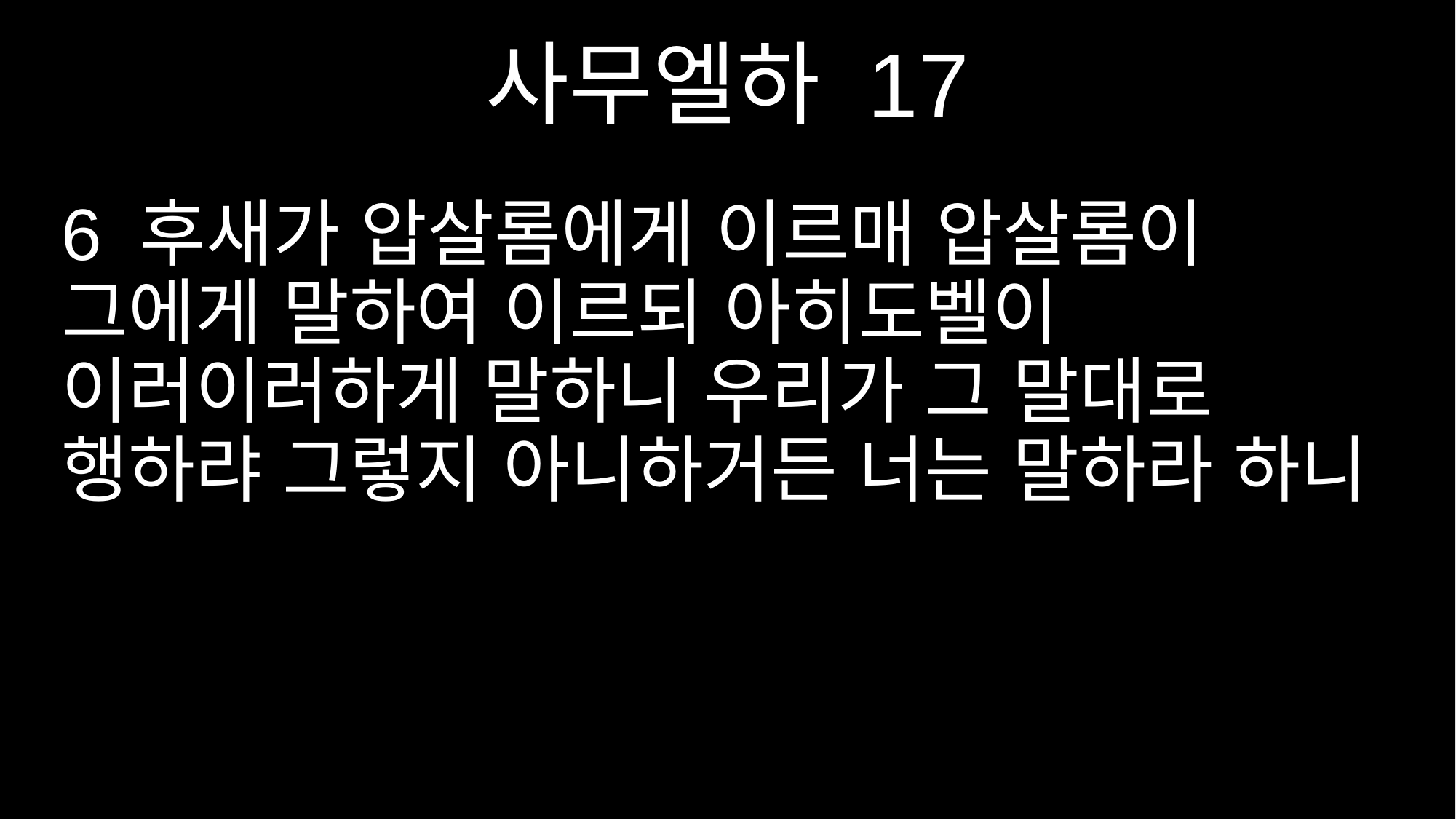

사무엘하 17
6 후새가 압살롬에게 이르매 압살롬이 그에게 말하여 이르되 아히도벨이 이러이러하게 말하니 우리가 그 말대로 행하랴 그렇지 아니하거든 너는 말하라 하니